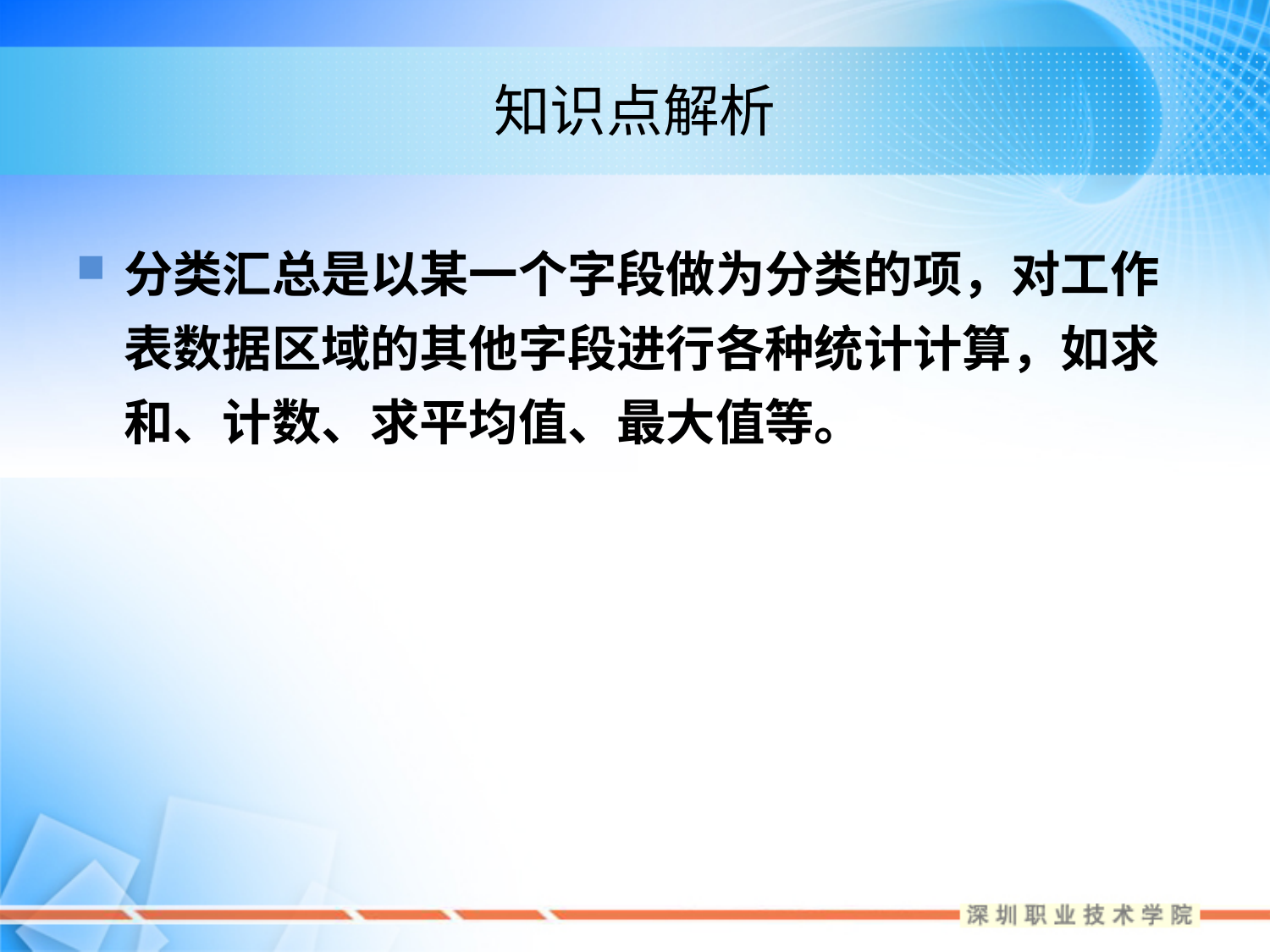

# 知识点解析
分类汇总是以某一个字段做为分类的项，对工作表数据区域的其他字段进行各种统计计算，如求和、计数、求平均值、最大值等。